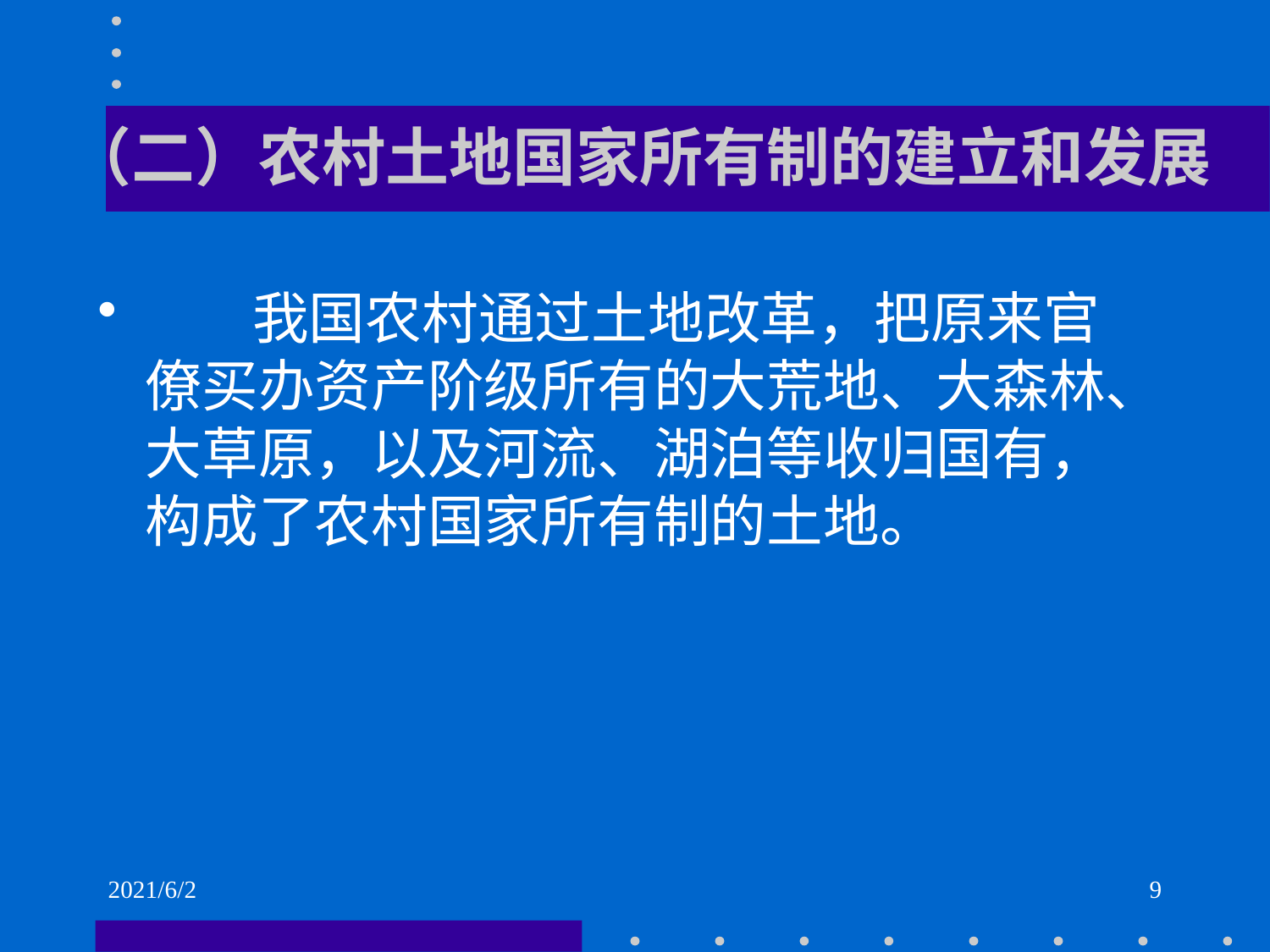

# （二）农村土地国家所有制的建立和发展
　    我国农村通过土地改革，把原来官僚买办资产阶级所有的大荒地、大森林、大草原，以及河流、湖泊等收归国有，构成了农村国家所有制的土地。

2021/6/2
9